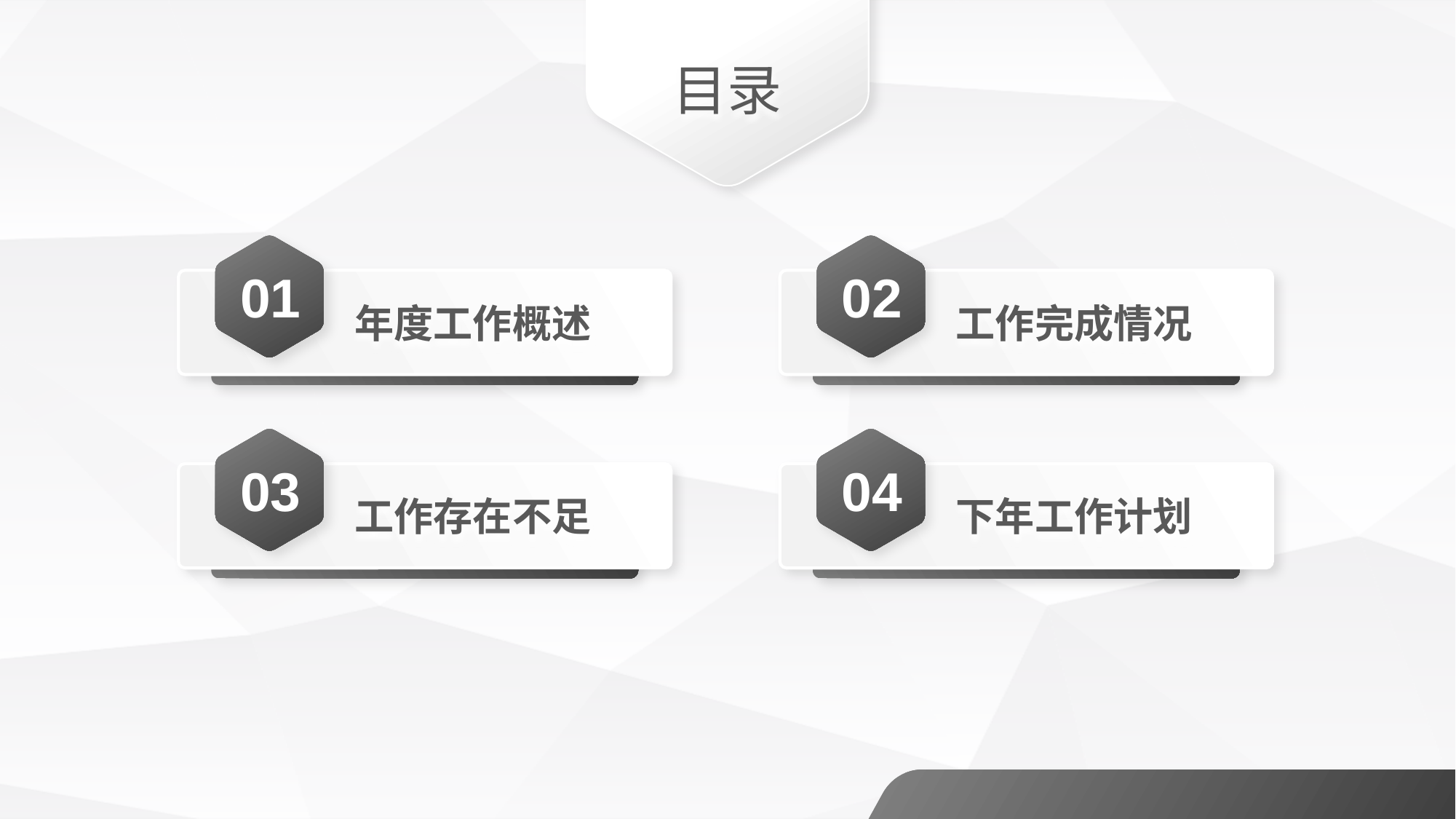

目录

01

年度工作概述

02

工作完成情况

03

工作存在不足

04

下年工作计划